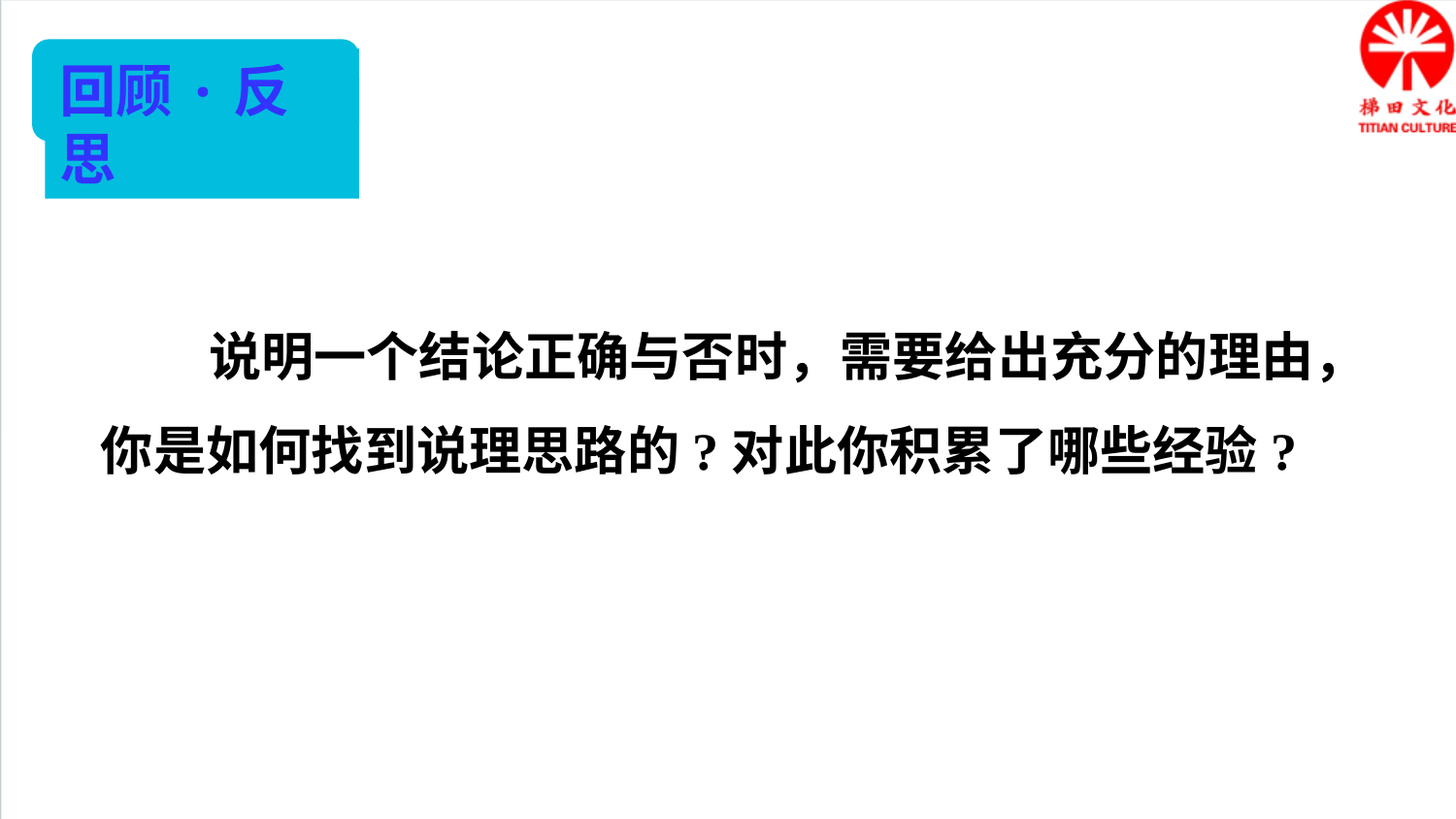

回顾·反思
        说明一个结论正确与否时，需要给出充分的理由，你是如何找到说理思路的?对此你积累了哪些经验?